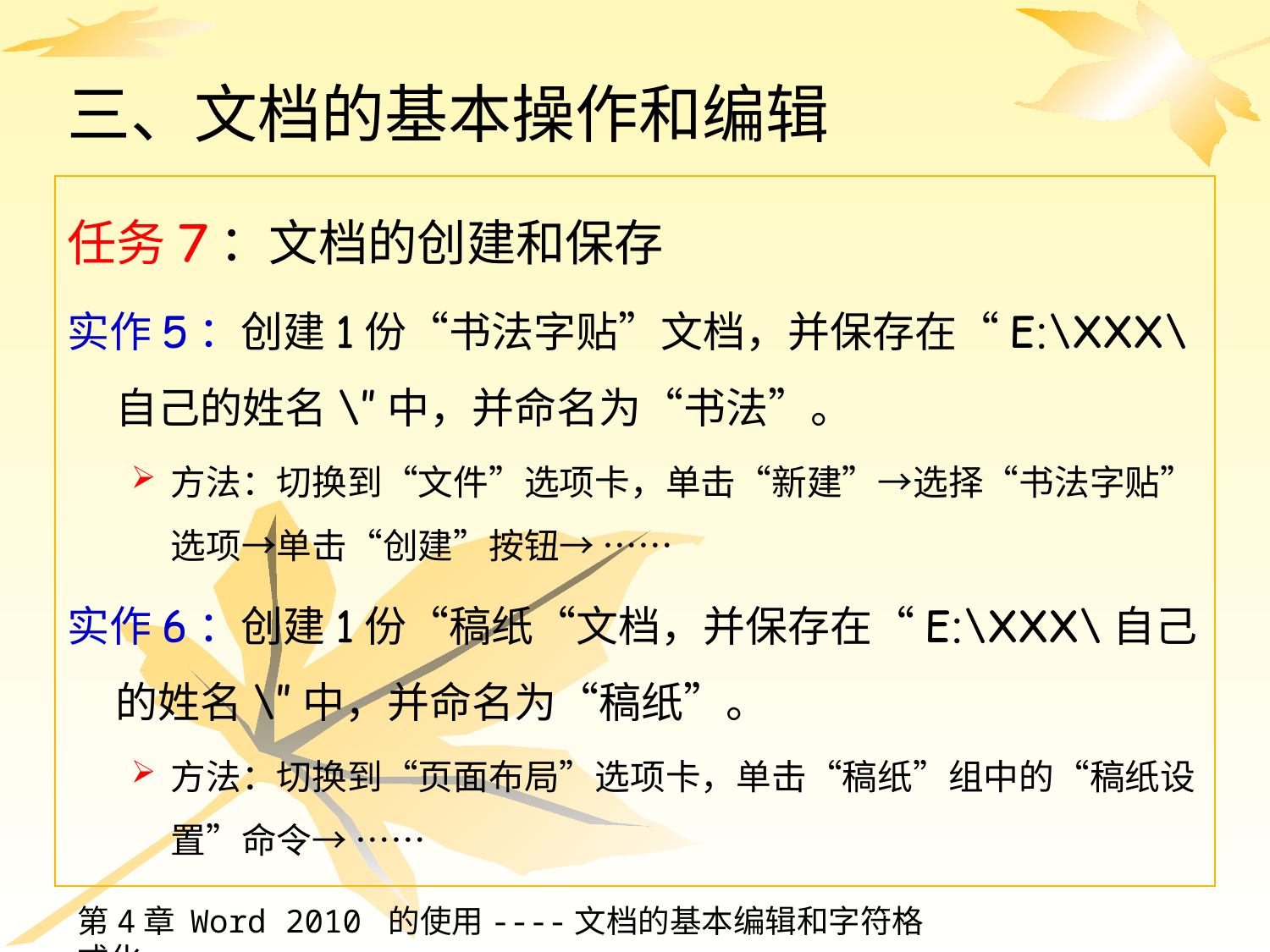

# 三、文档的基本操作和编辑
任务7：文档的创建和保存
实作5：创建1份“书法字贴”文档，并保存在“E:\XXX\自己的姓名\”中，并命名为“书法”。
方法：切换到“文件”选项卡，单击“新建”→选择“书法字贴”选项→单击“创建”按钮→ ……
实作6：创建1份“稿纸“文档，并保存在“E:\XXX\自己的姓名\”中，并命名为“稿纸”。
方法：切换到“页面布局”选项卡，单击“稿纸”组中的“稿纸设置”命令→ ……